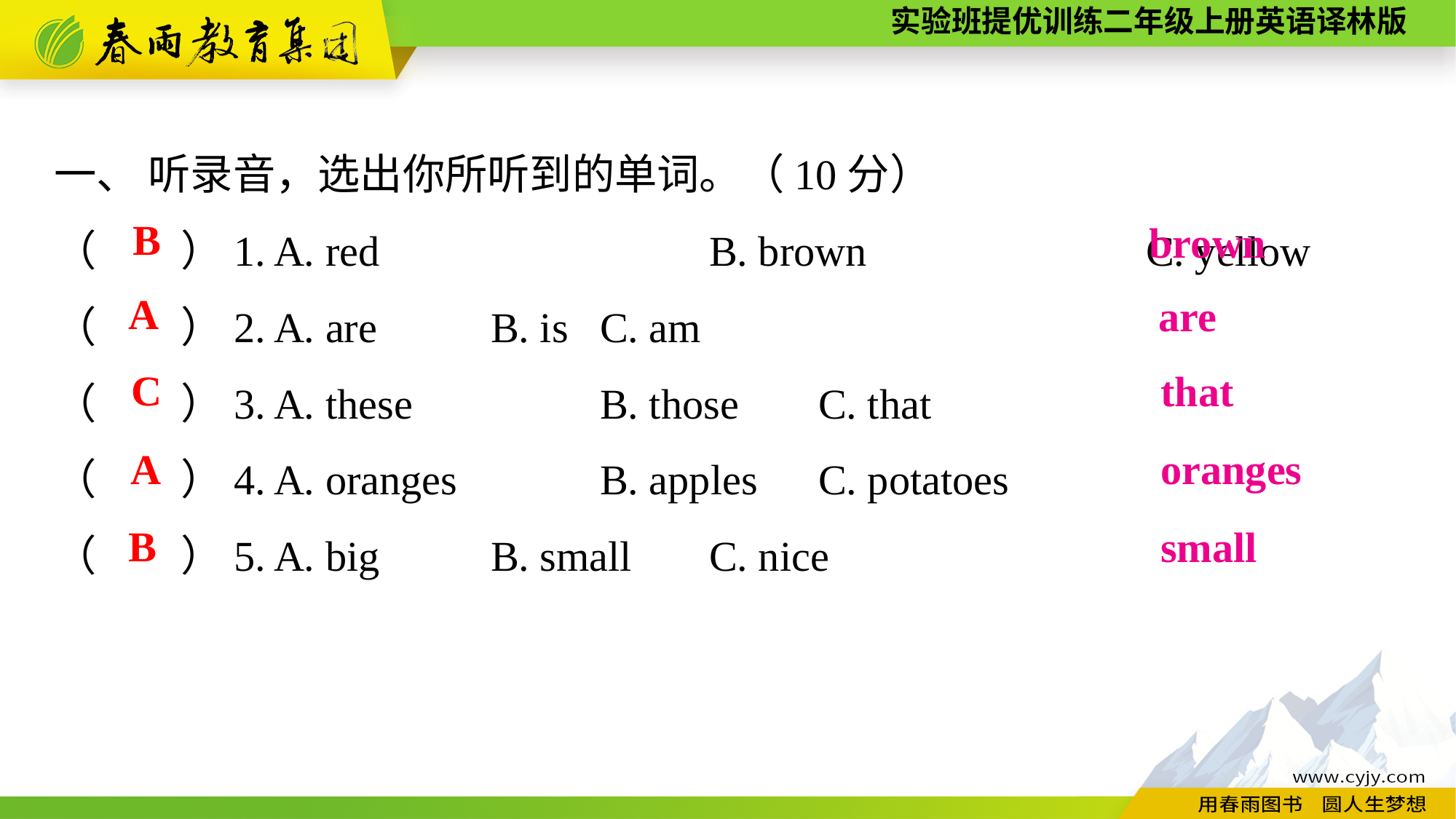

一、 听录音，选出你所听到的单词。（10分）
（　　）1. A. red　　　　 		B. brown　　　　	C. yellow
（　　）2. A. are		B. is	C. am
（　　）3. A. these		B. those	C. that
（　　）4. A. oranges		B. apples	C. potatoes
（　　）5. A. big		B. small	C. nice
B
brown
A
are
C
that
A
oranges
B
small